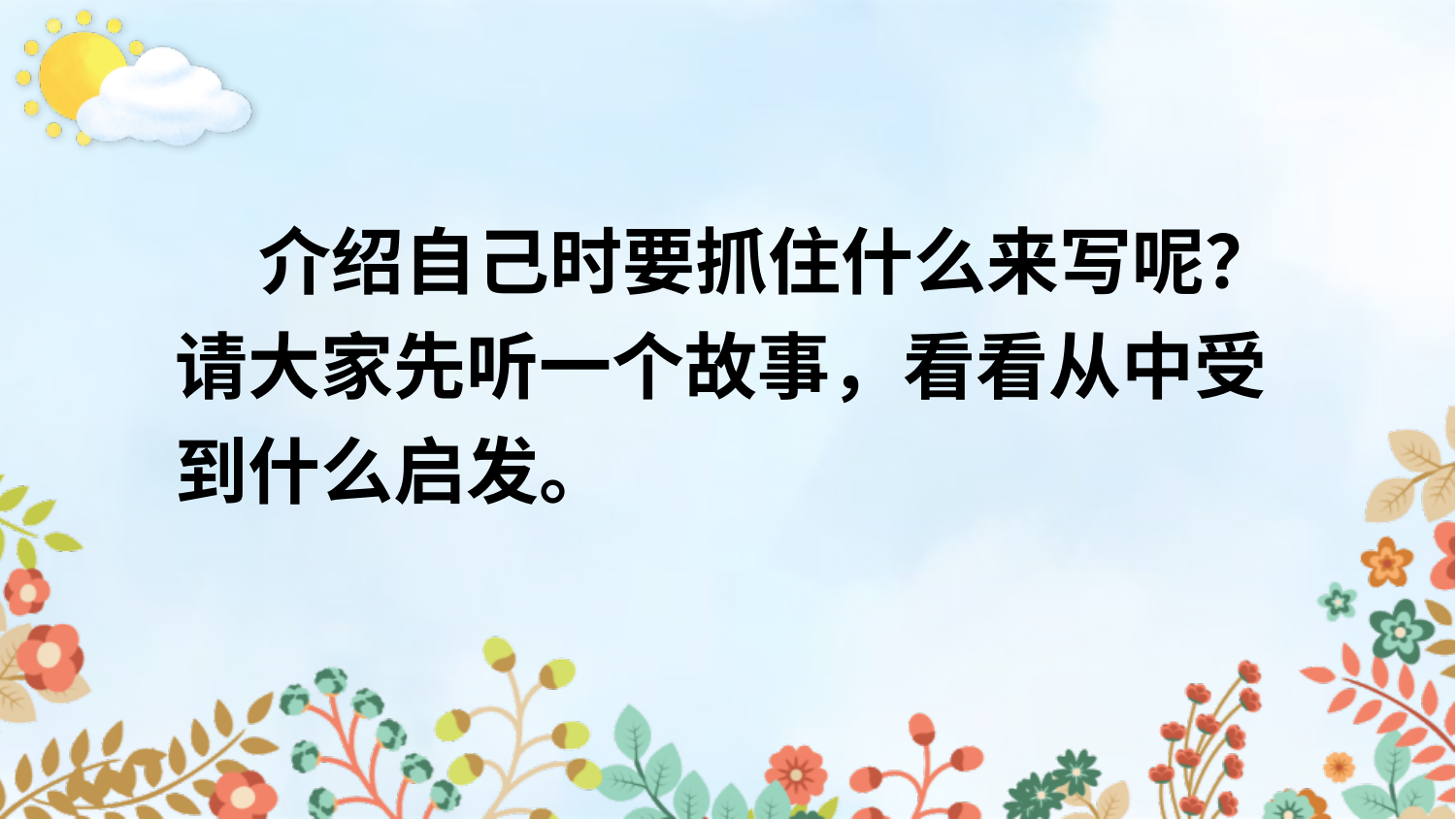

介绍自己时要抓住什么来写呢？请大家先听一个故事，看看从中受到什么启发。